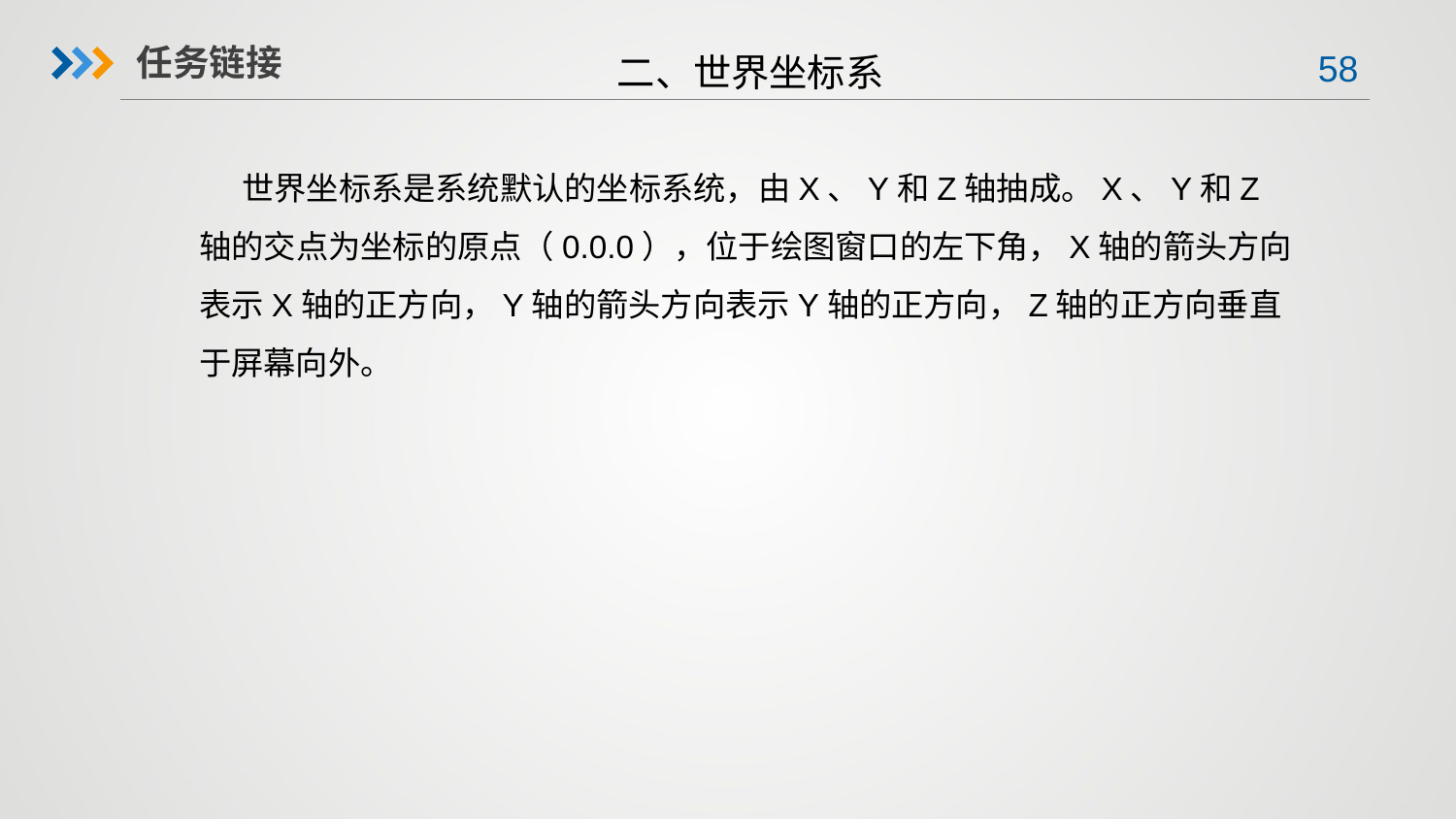

二、世界坐标系
任务链接
世界坐标系是系统默认的坐标系统，由X、Y和Z轴抽成。X、Y和Z轴的交点为坐标的原点（0.0.0），位于绘图窗口的左下角，X轴的箭头方向表示X轴的正方向，Y轴的箭头方向表示Y轴的正方向，Z轴的正方向垂直于屏幕向外。